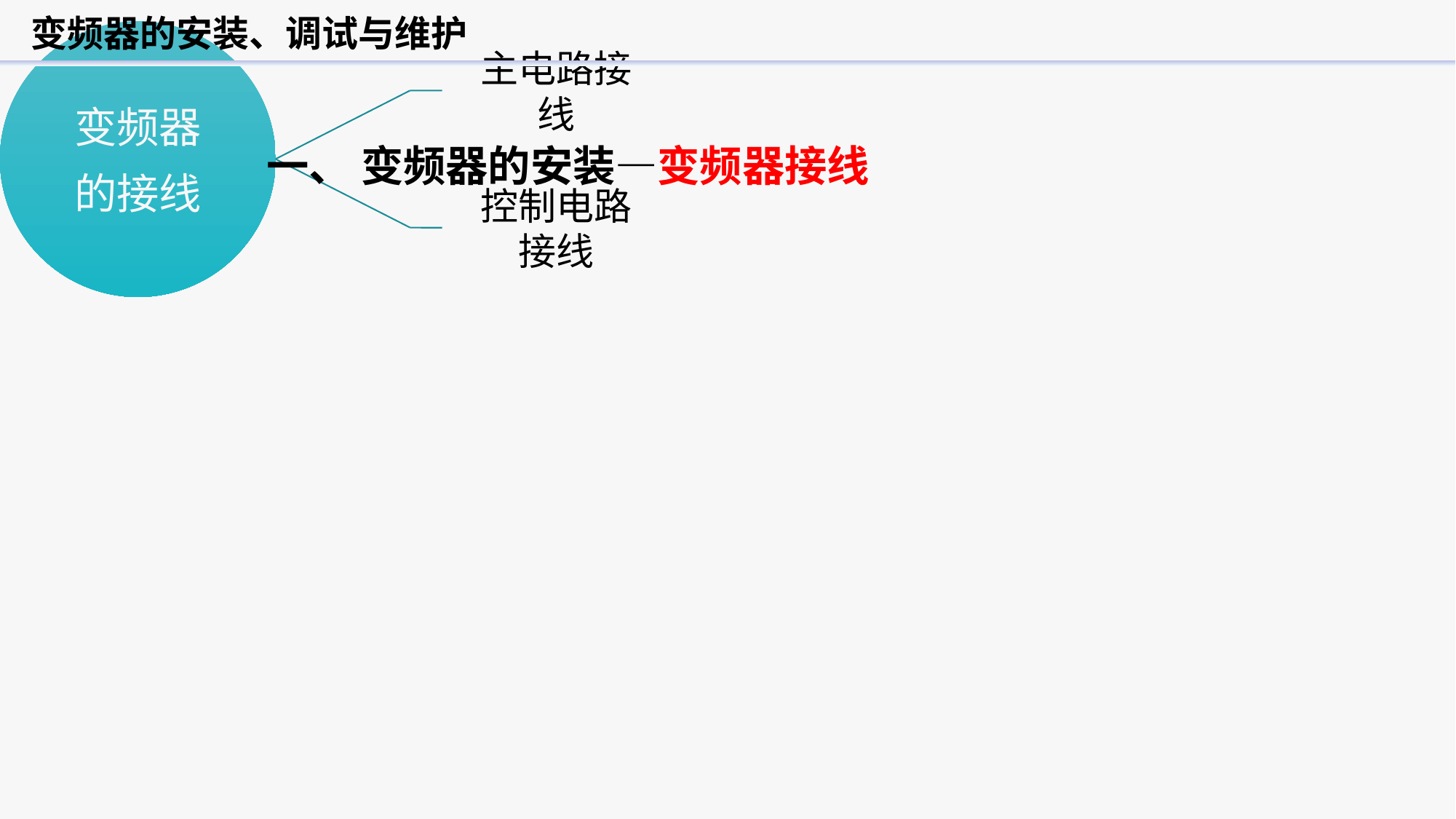

变频器的安装、调试与维护

一、 变频器的安装—变频器接线
变频器
的接线
主电路接线
控制电路接线